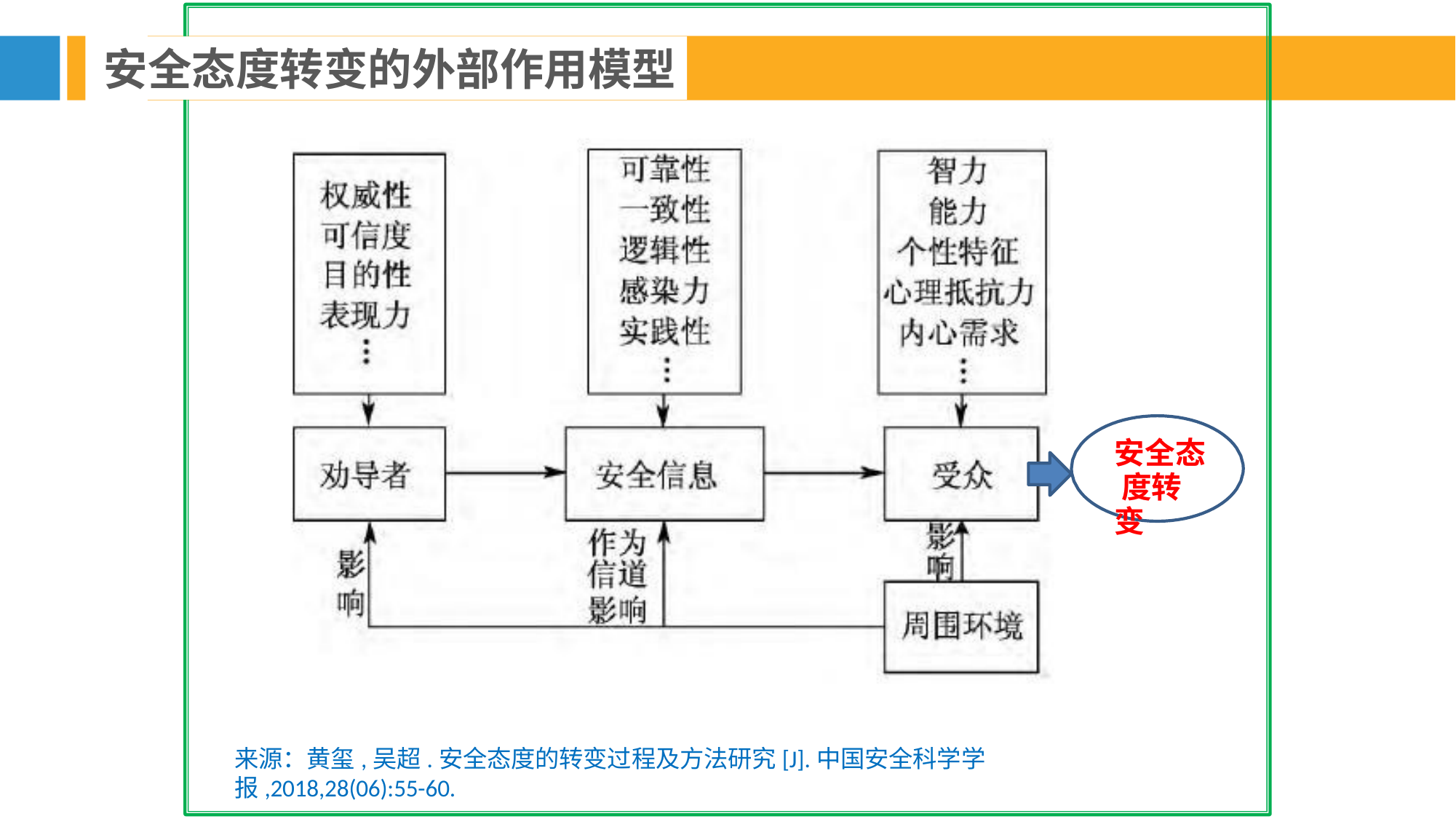

安全态度转变的外部作用模型

安全态  度转变

来源：黄玺,吴超.安全态度的转变过程及方法研究[J].中国安全科学学报,2018,28(06):55-60.